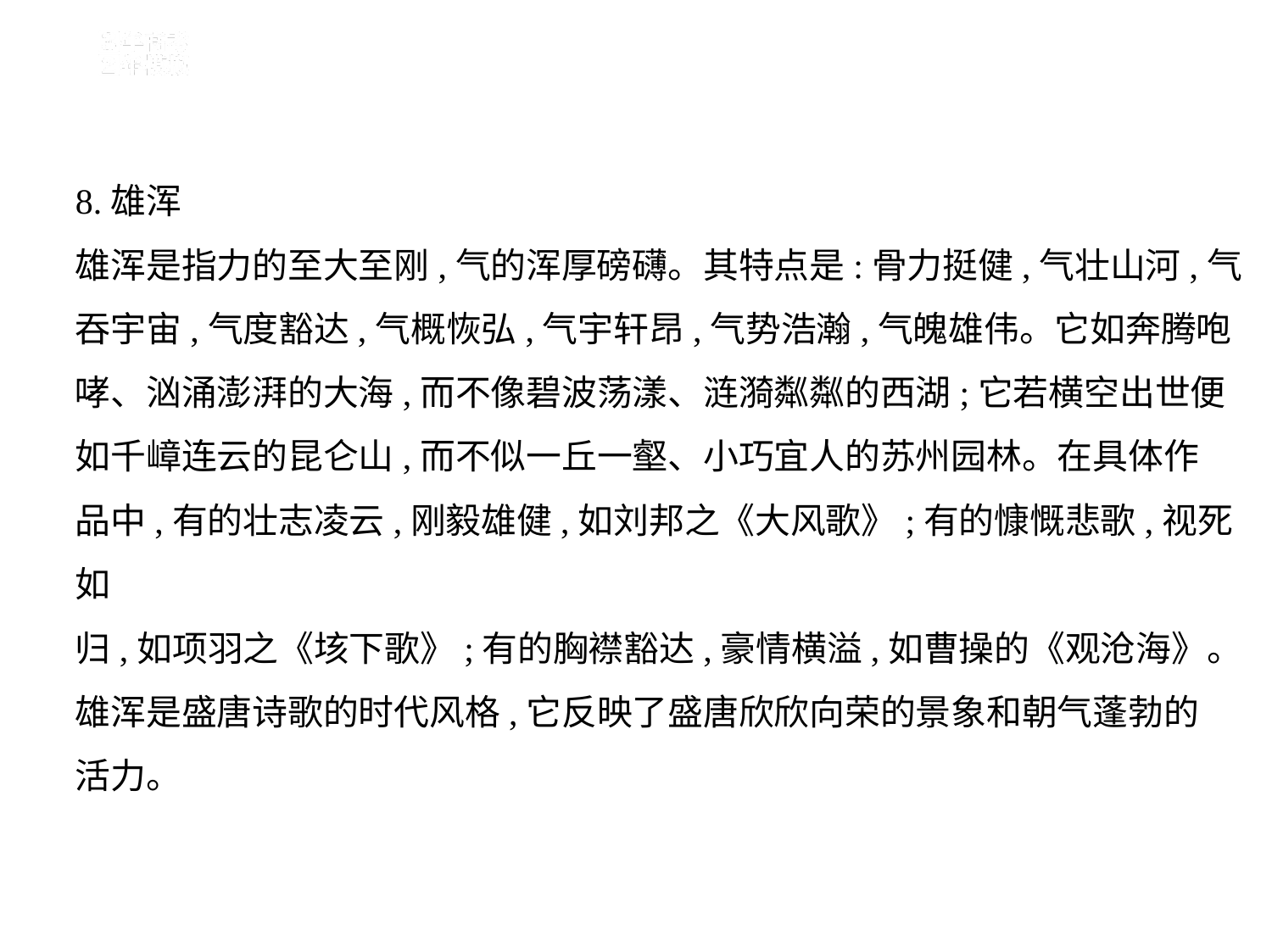

8.雄浑
雄浑是指力的至大至刚,气的浑厚磅礴。其特点是:骨力挺健,气壮山河,气
吞宇宙,气度豁达,气概恢弘,气宇轩昂,气势浩瀚,气魄雄伟。它如奔腾咆
哮、汹涌澎湃的大海,而不像碧波荡漾、涟漪粼粼的西湖;它若横空出世便
如千嶂连云的昆仑山,而不似一丘一壑、小巧宜人的苏州园林。在具体作
品中,有的壮志凌云,刚毅雄健,如刘邦之《大风歌》;有的慷慨悲歌,视死如
归,如项羽之《垓下歌》;有的胸襟豁达,豪情横溢,如曹操的《观沧海》。
雄浑是盛唐诗歌的时代风格,它反映了盛唐欣欣向荣的景象和朝气蓬勃的
活力。